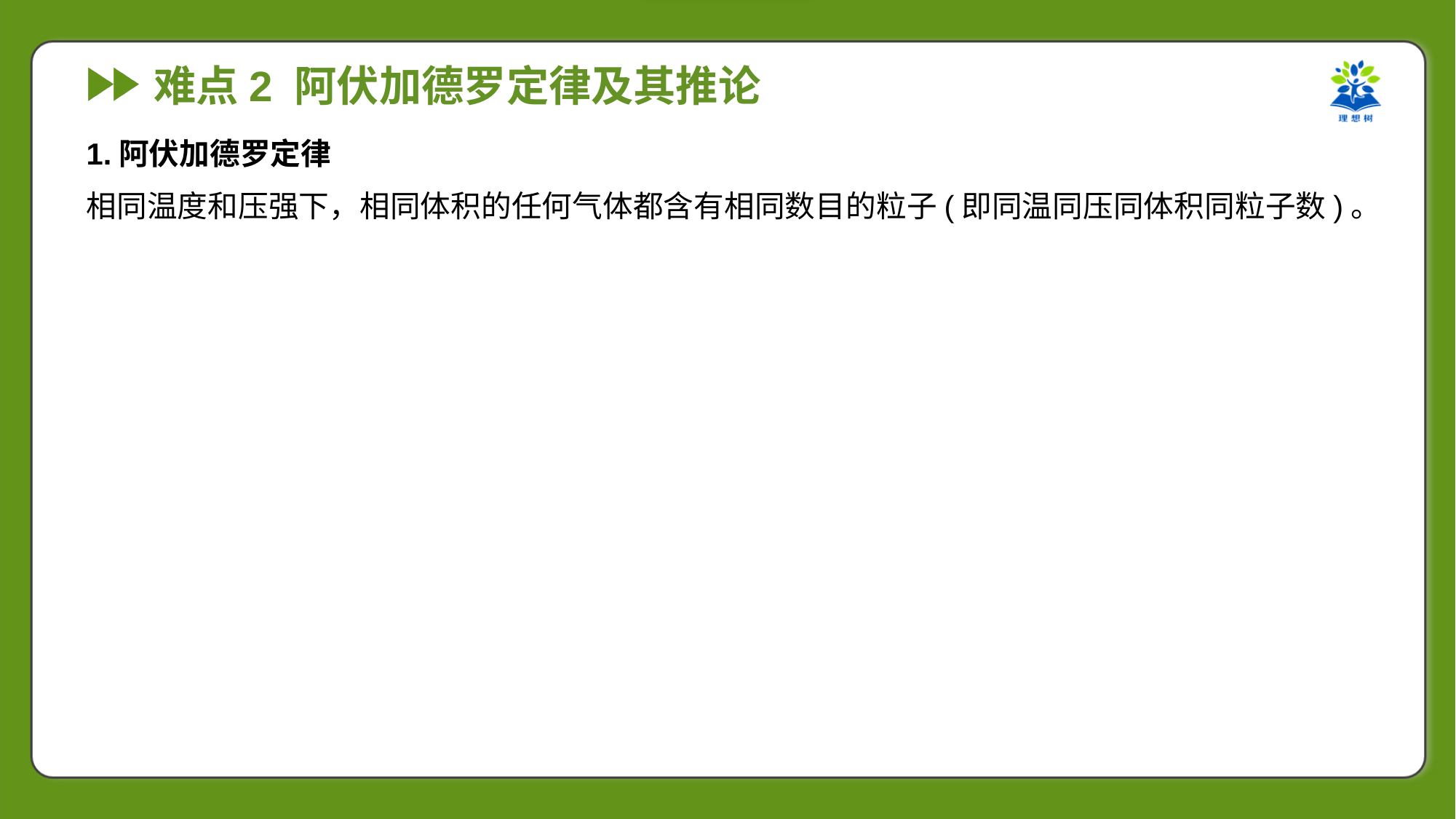

1.阿伏加德罗定律
相同温度和压强下，相同体积的任何气体都含有相同数目的粒子(即同温同压同体积同粒子数)。